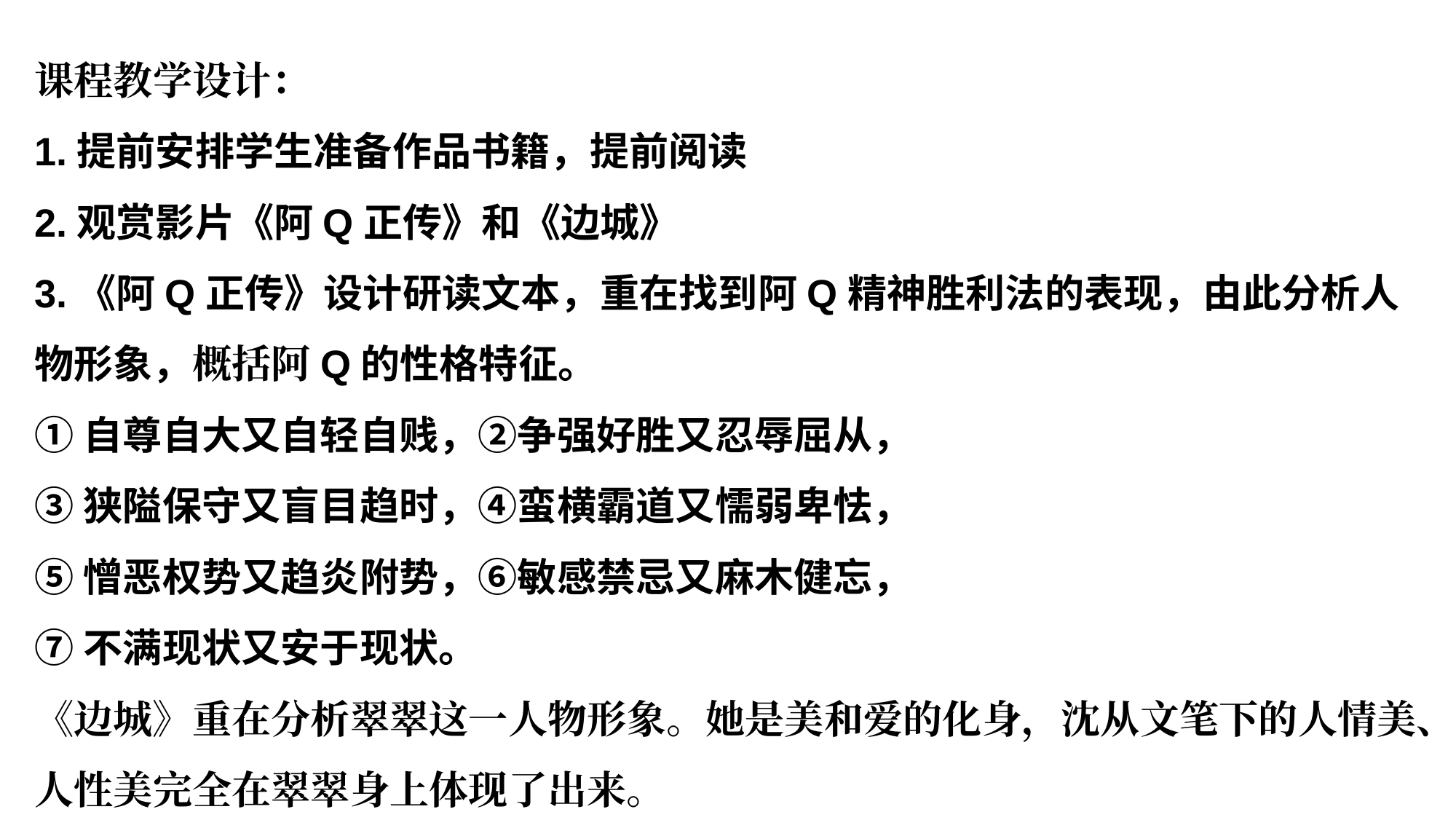

课程教学设计：
1.提前安排学生准备作品书籍，提前阅读
2.观赏影片《阿Q正传》和《边城》
3.《阿Q正传》设计研读文本，重在找到阿Q精神胜利法的表现，由此分析人物形象，概括阿Q的性格特征。
①自尊自大又自轻自贱，②争强好胜又忍辱屈从，
③狭隘保守又盲目趋时，④蛮横霸道又懦弱卑怯，
⑤憎恶权势又趋炎附势，⑥敏感禁忌又麻木健忘，
⑦不满现状又安于现状。
《边城》重在分析翠翠这一人物形象。她是美和爱的化身，沈从文笔下的人情美、人性美完全在翠翠身上体现了出来。